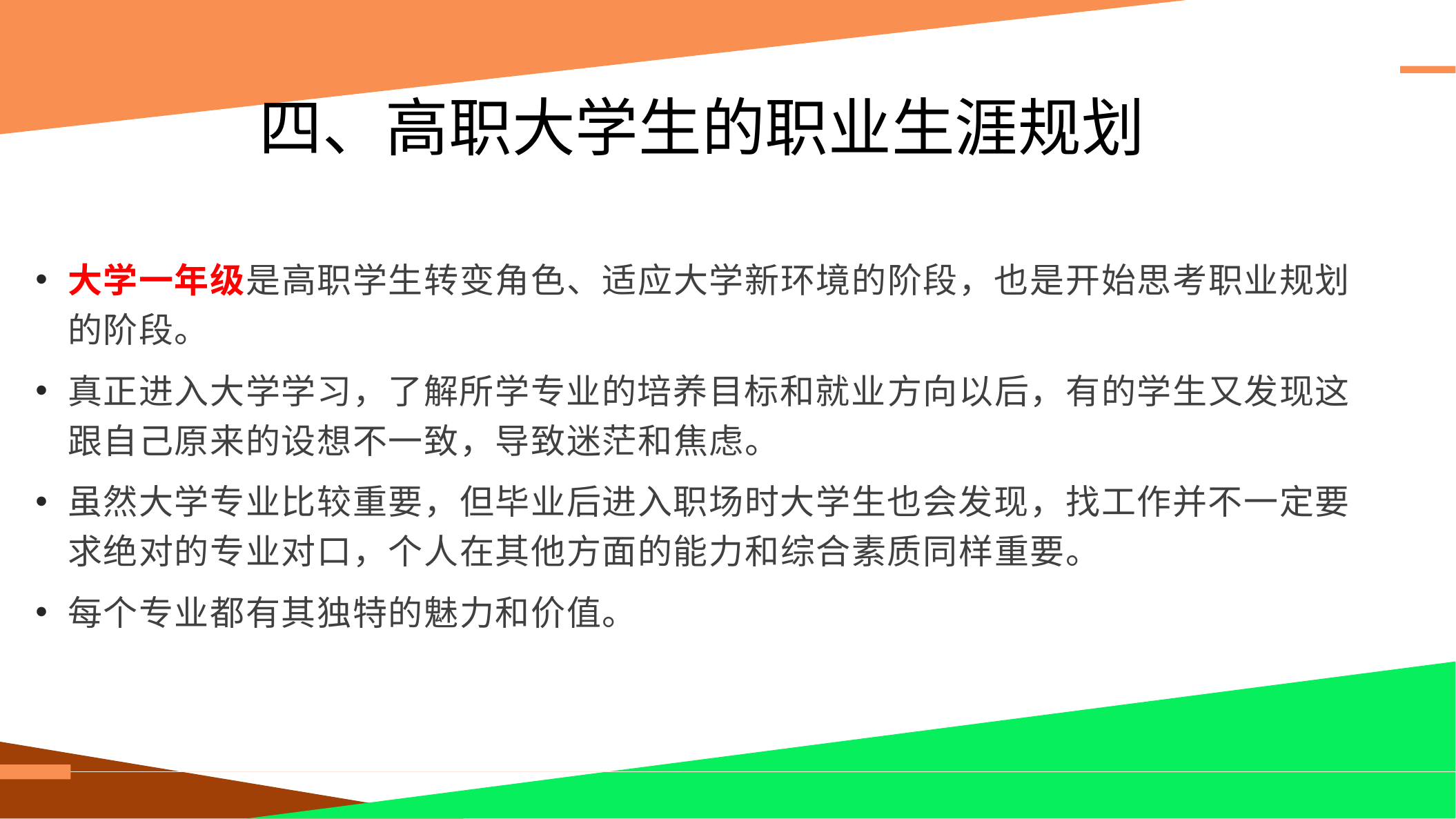

四、高职大学生的职业生涯规划
大学一年级是高职学生转变角色、适应大学新环境的阶段，也是开始思考职业规划的阶段。
真正进入大学学习，了解所学专业的培养目标和就业方向以后，有的学生又发现这跟自己原来的设想不一致，导致迷茫和焦虑。
虽然大学专业比较重要，但毕业后进入职场时大学生也会发现，找工作并不一定要求绝对的专业对口，个人在其他方面的能力和综合素质同样重要。
每个专业都有其独特的魅力和价值。